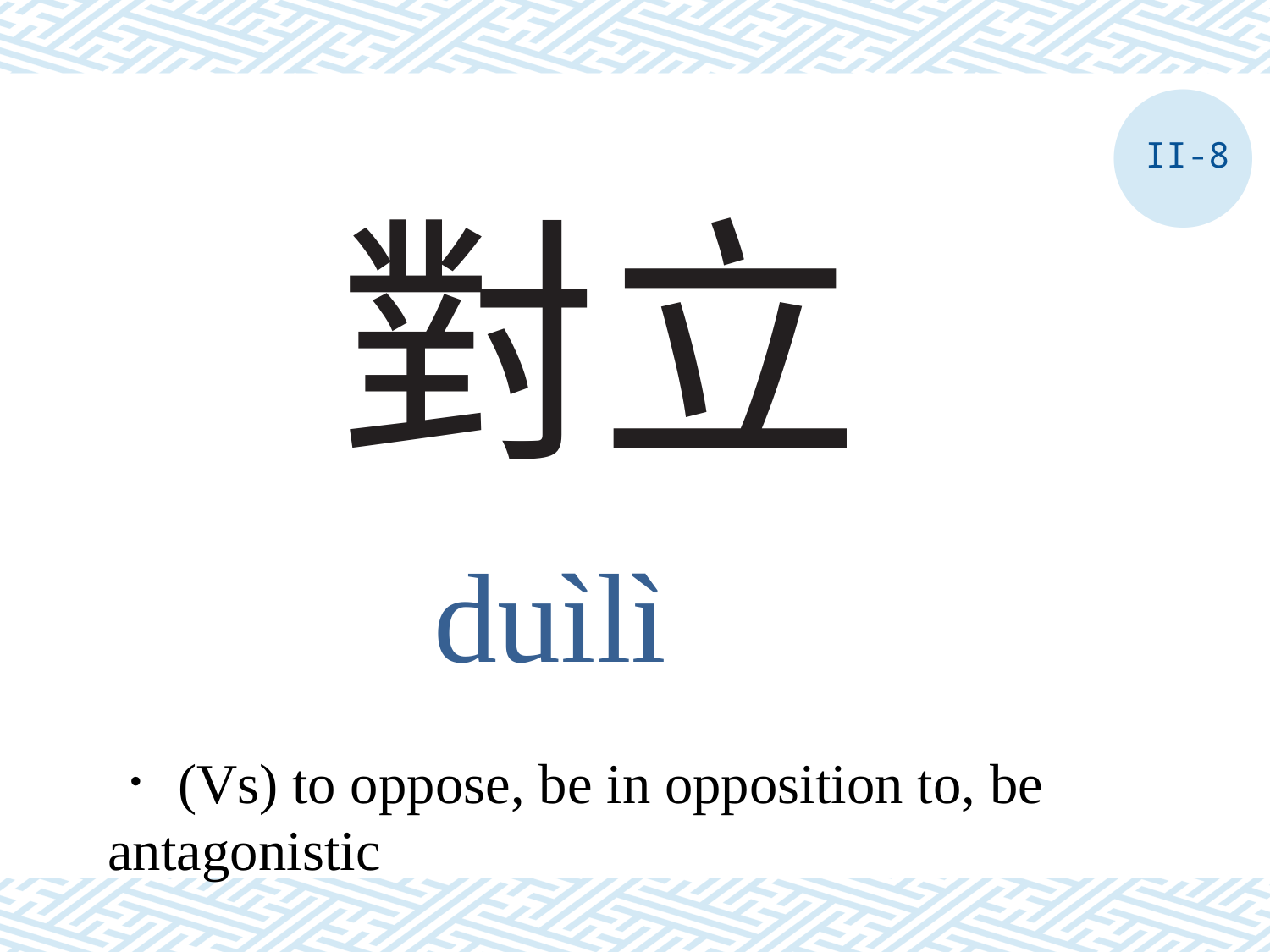

II-8

# 對立
duìlì
．(Vs) to oppose, be in opposition to, be antagonistic